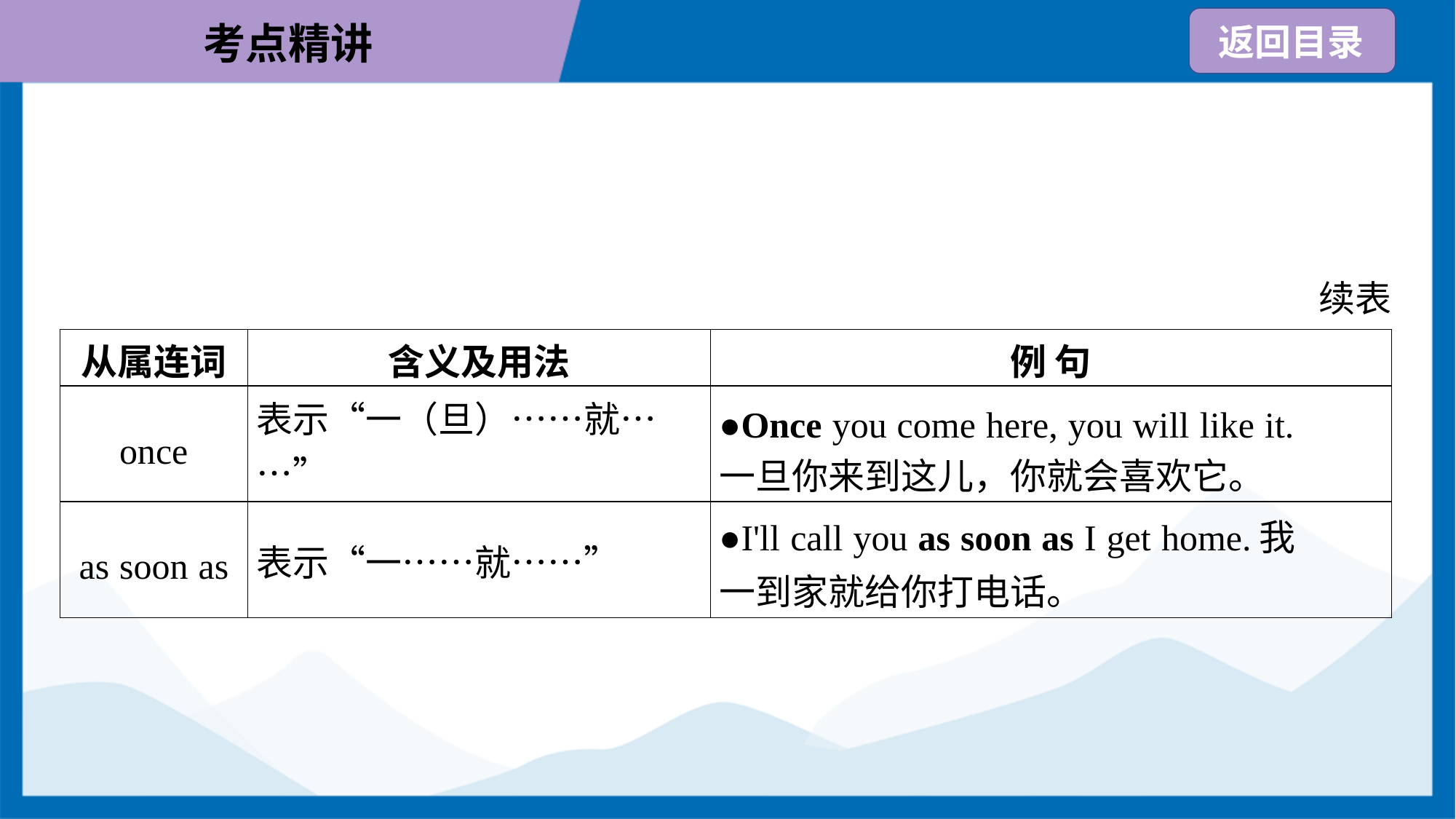

续表
| 从属连词 | 含义及用法 | 例 句 |
| --- | --- | --- |
| once | 表示“一（旦）……就……” | ●Once you come here, you will like it. 一旦你来到这儿，你就会喜欢它。 |
| as soon as | 表示“一……就……” | ●I'll call you as soon as I get home.我 一到家就给你打电话。 |